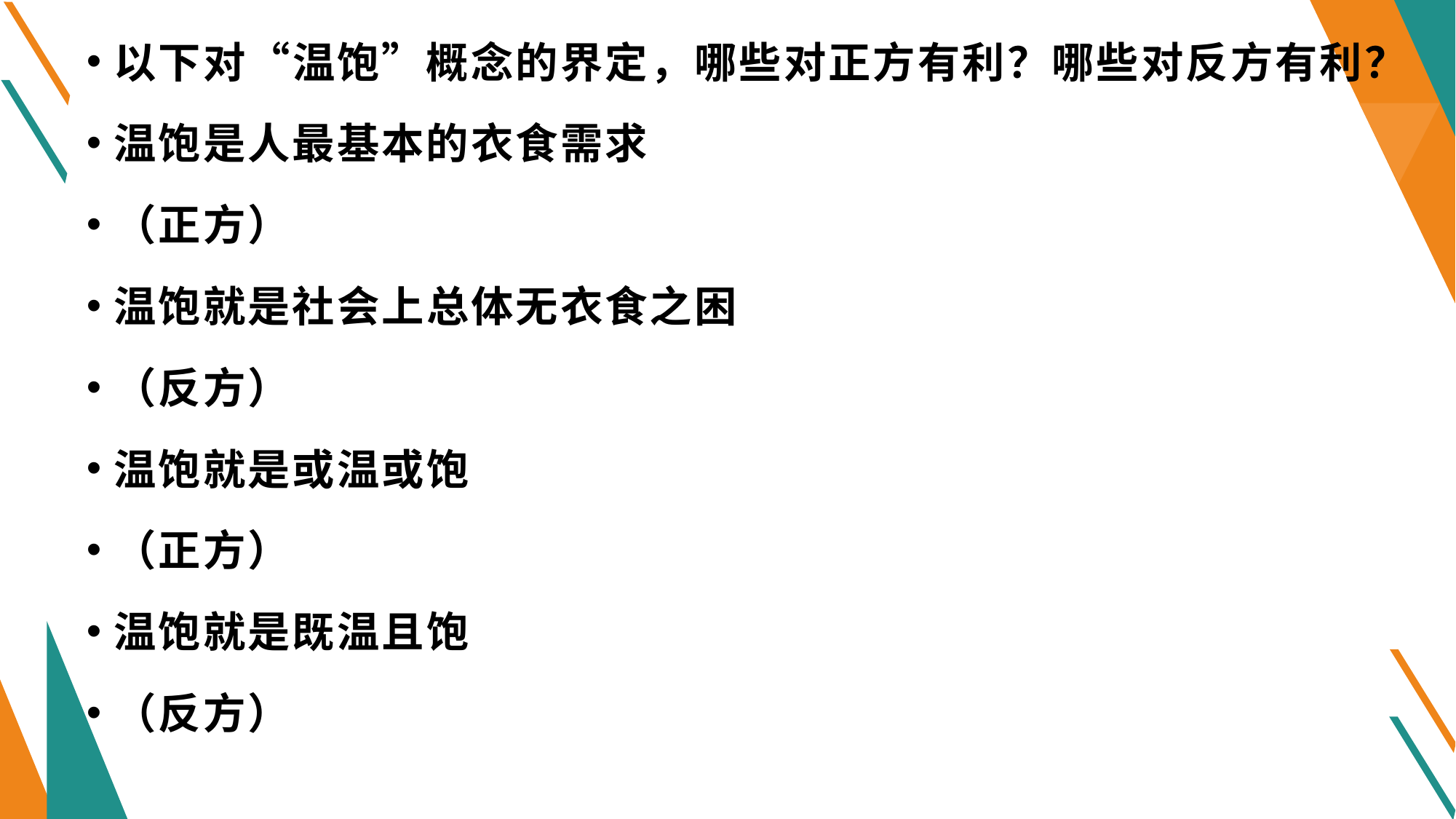

以下对“温饱”概念的界定，哪些对正方有利？哪些对反方有利？
温饱是人最基本的衣食需求
（正方）
温饱就是社会上总体无衣食之困
（反方）
温饱就是或温或饱
（正方）
温饱就是既温且饱
（反方）

#